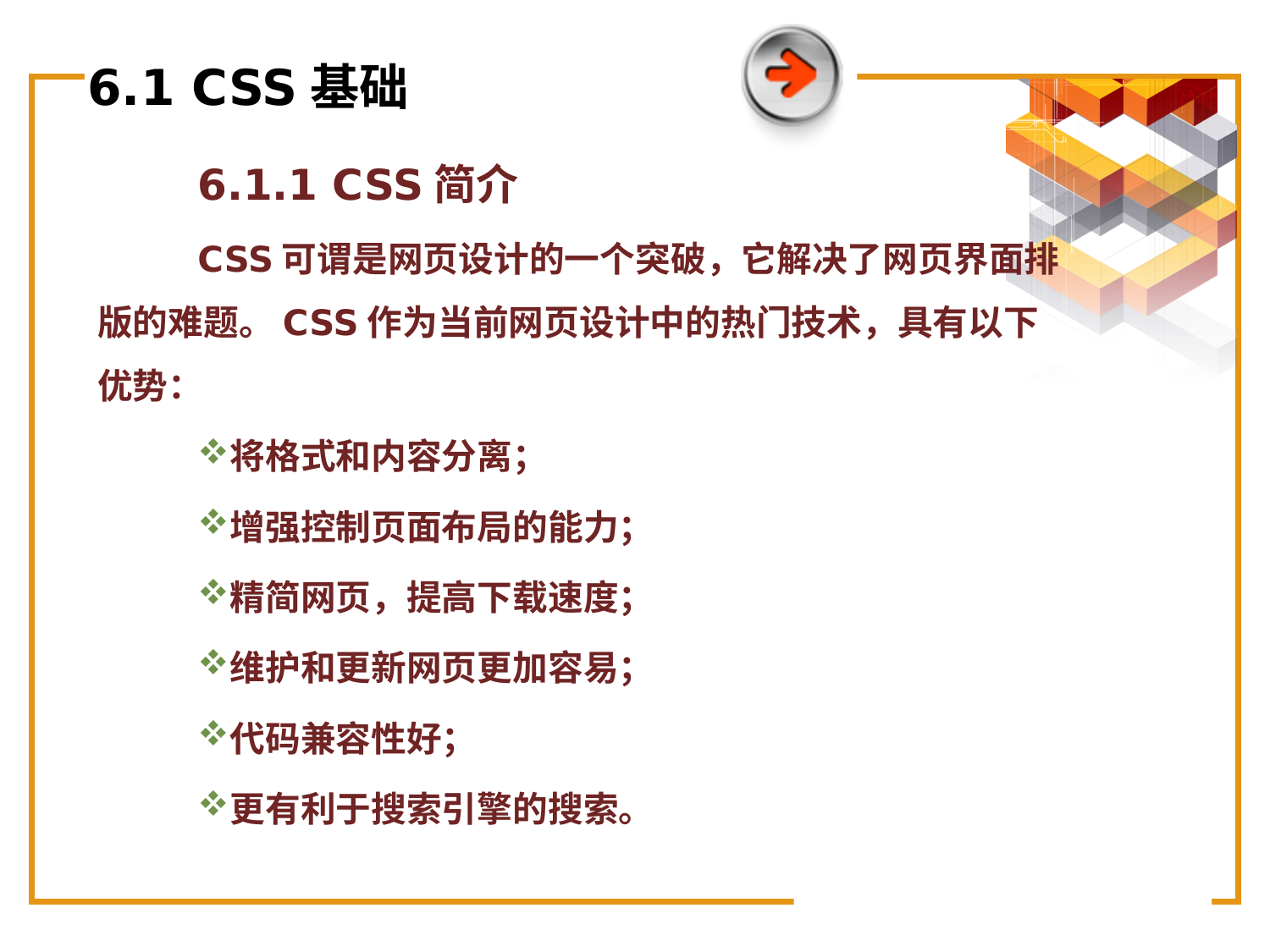

# 6.1 CSS基础
6.1.1 CSS简介
CSS可谓是网页设计的一个突破，它解决了网页界面排版的难题。CSS作为当前网页设计中的热门技术，具有以下优势：
将格式和内容分离；
增强控制页面布局的能力；
精简网页，提高下载速度；
维护和更新网页更加容易；
代码兼容性好；
更有利于搜索引擎的搜索。